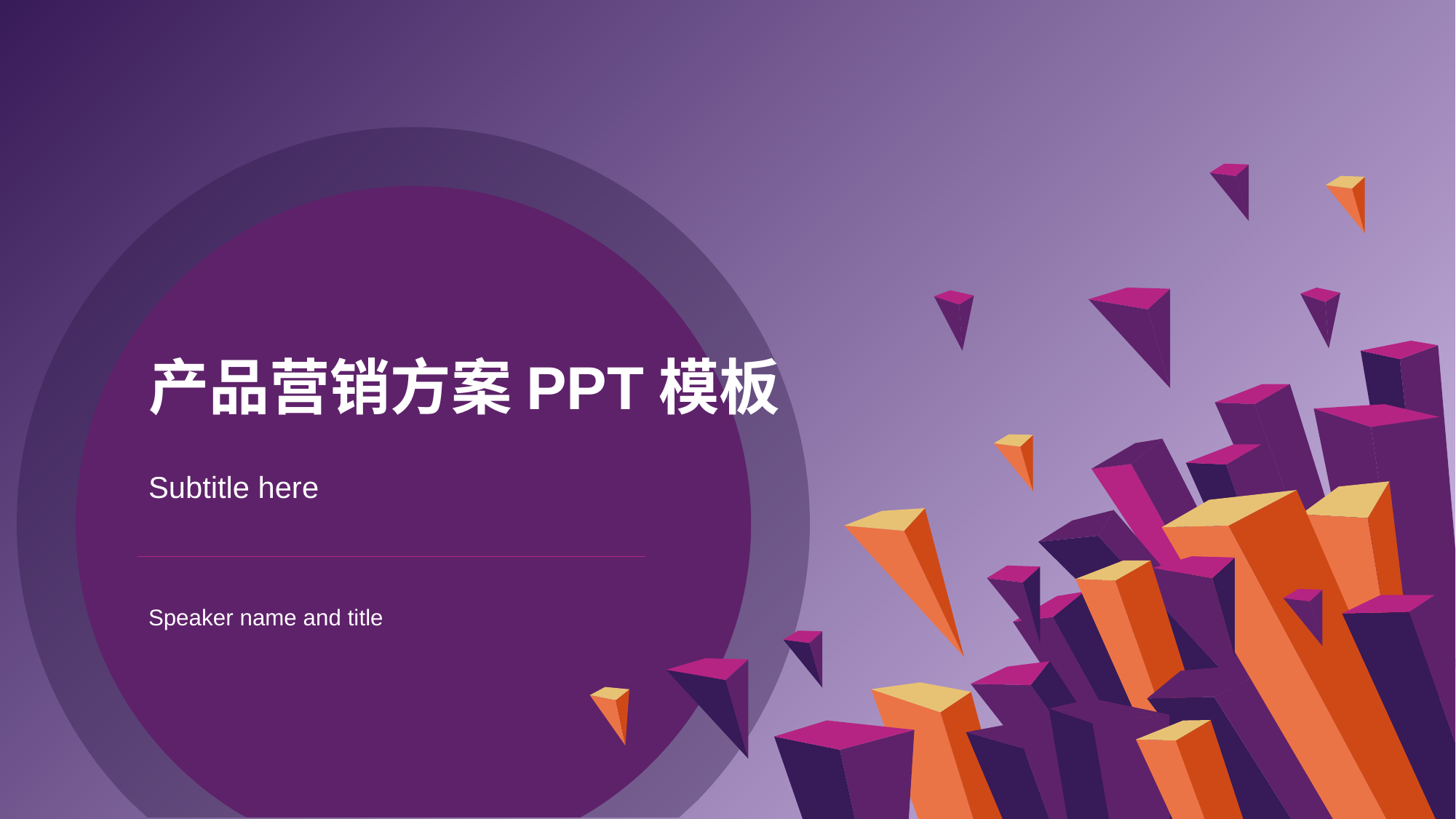

# 产品营销方案PPT模板
Subtitle here
Speaker name and title